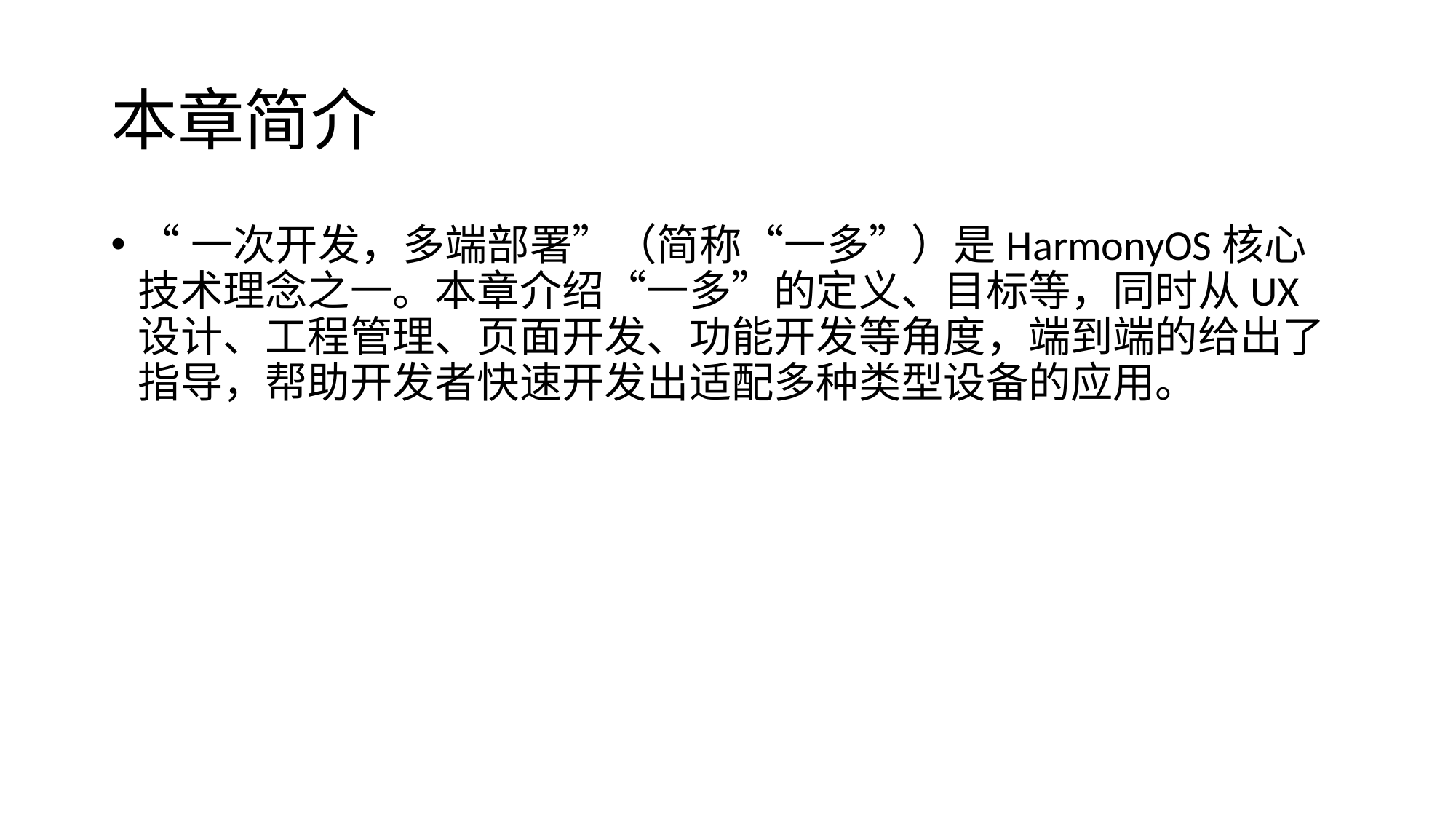

# 本章简介
“一次开发，多端部署”（简称“一多”）是HarmonyOS核心技术理念之一。本章介绍“一多”的定义、目标等，同时从UX设计、工程管理、页面开发、功能开发等角度，端到端的给出了指导，帮助开发者快速开发出适配多种类型设备的应用。